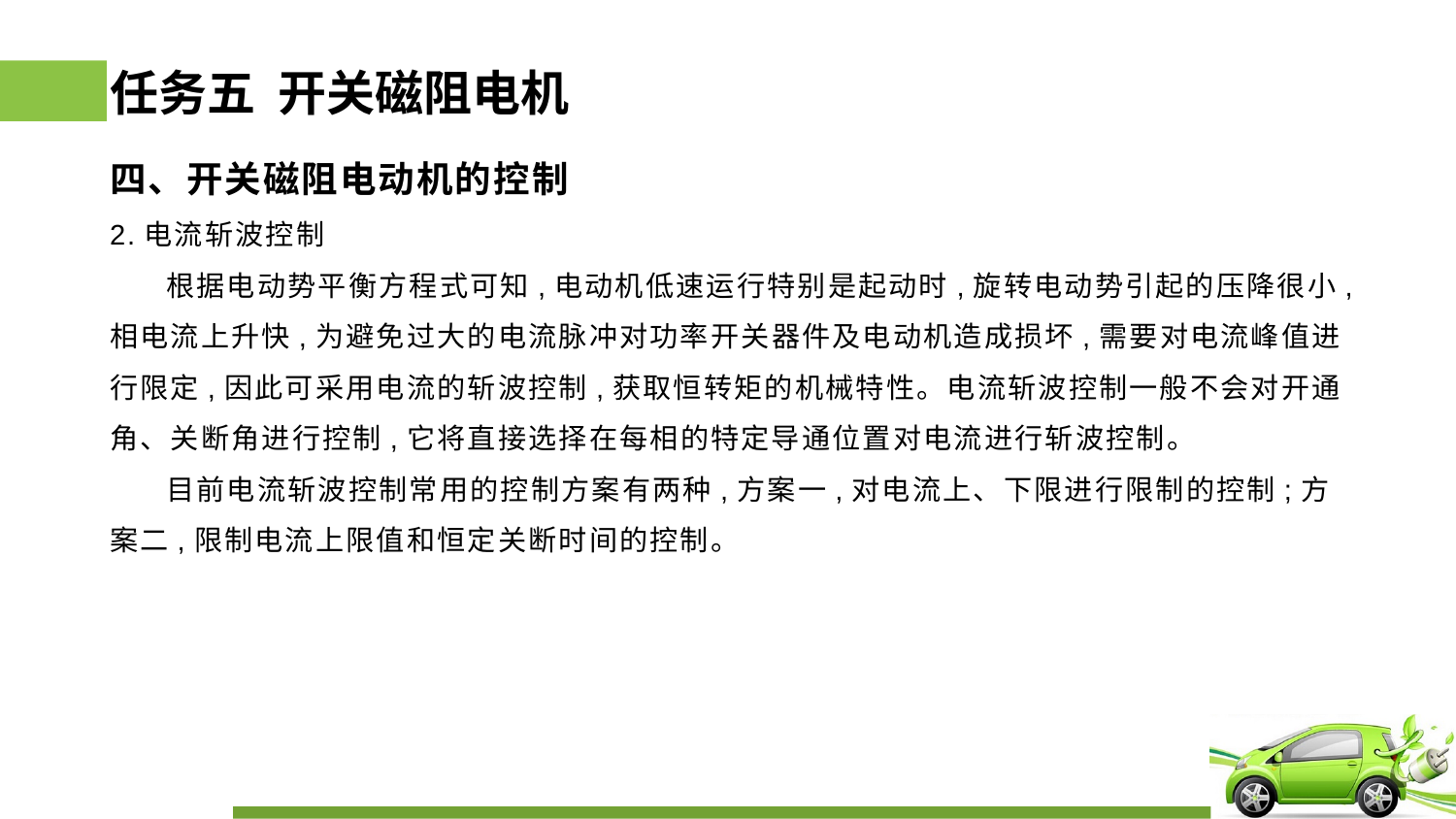

# 任务五  开关磁阻电机
四、开关磁阻电动机的控制
2.电流斩波控制
      根据电动势平衡方程式可知,电动机低速运行特别是起动时,旋转电动势引起的压降很小,相电流上升快,为避免过大的电流脉冲对功率开关器件及电动机造成损坏,需要对电流峰值进行限定,因此可采用电流的斩波控制,获取恒转矩的机械特性。电流斩波控制一般不会对开通角、关断角进行控制,它将直接选择在每相的特定导通位置对电流进行斩波控制。
      目前电流斩波控制常用的控制方案有两种,方案一,对电流上、下限进行限制的控制;方案二,限制电流上限值和恒定关断时间的控制。